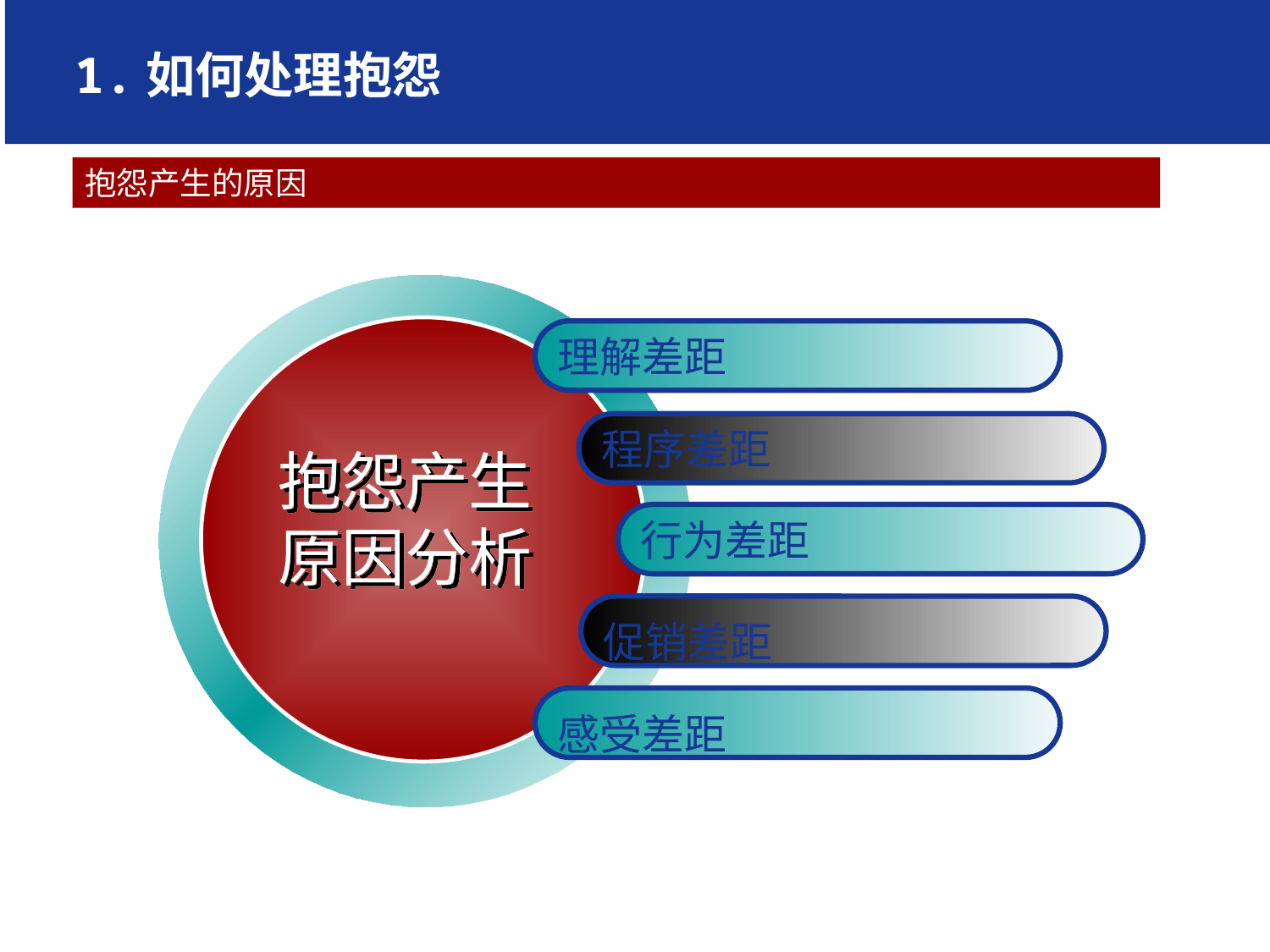

1.如何处理抱怨
抱怨产生的原因

理解差距
程序差距
抱怨产生
原因分析
行为差距
促销差距
感受差距